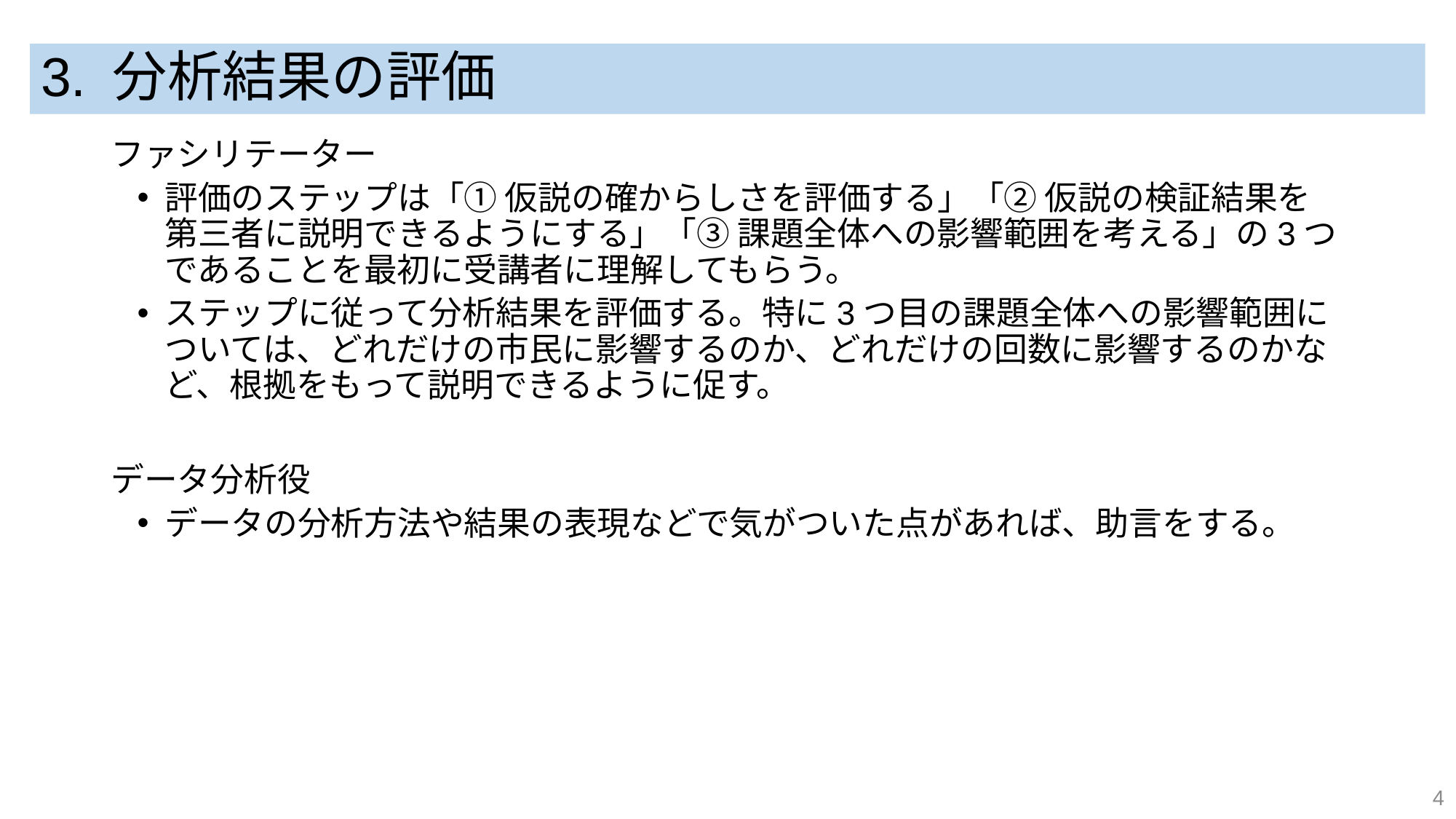

# 3. 分析結果の評価
ファシリテーター
評価のステップは「① 仮説の確からしさを評価する」「② 仮説の検証結果を第三者に説明できるようにする」「③ 課題全体への影響範囲を考える」の3つであることを最初に受講者に理解してもらう。
ステップに従って分析結果を評価する。特に3つ目の課題全体への影響範囲については、どれだけの市民に影響するのか、どれだけの回数に影響するのかなど、根拠をもって説明できるように促す。

データ分析役
データの分析方法や結果の表現などで気がついた点があれば、助言をする。
4